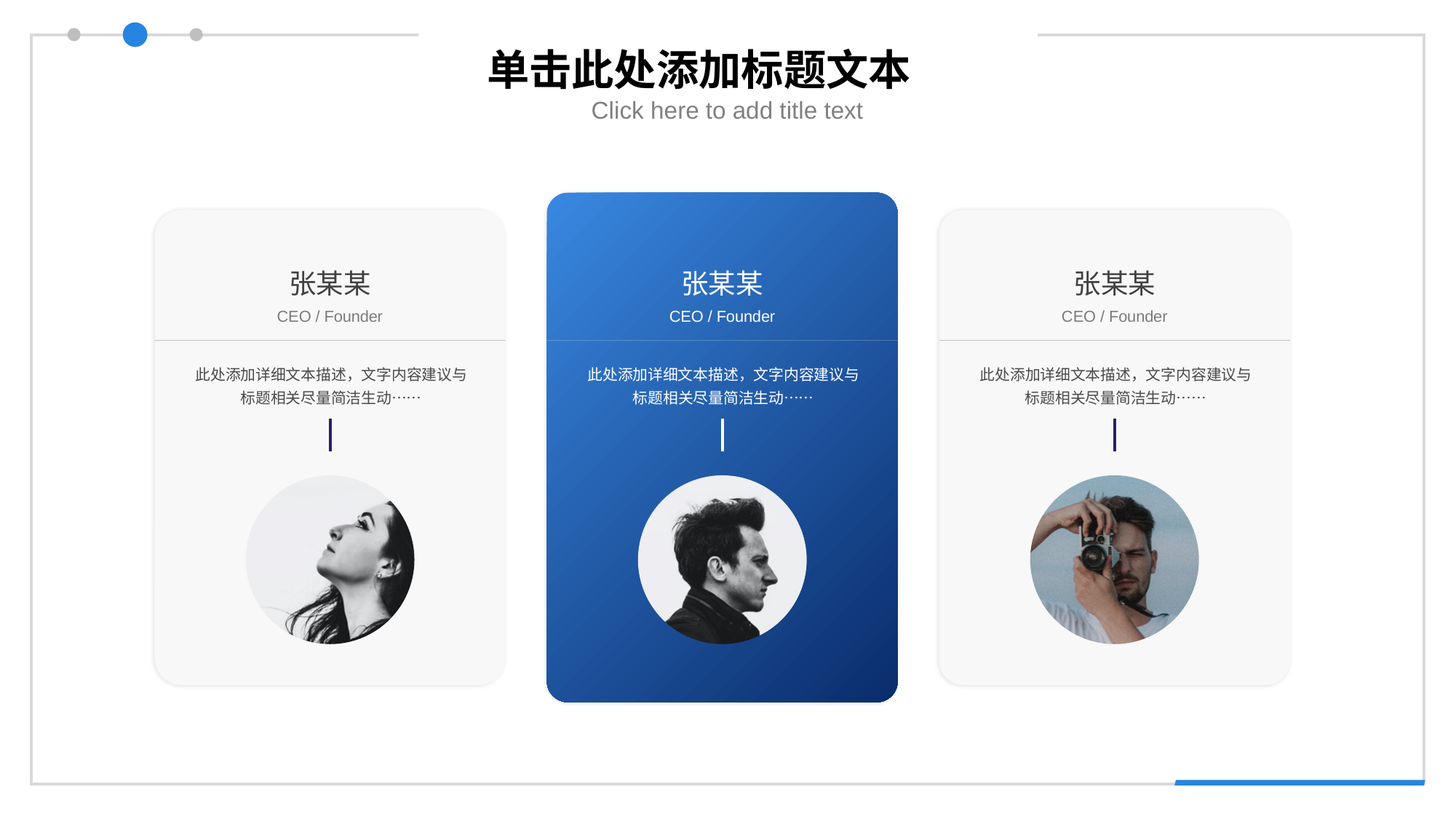

单击此处添加标题文本
Click here to add title text

张某某
张某某
张某某
CEO / Founder
CEO / Founder
CEO / Founder
此处添加详细文本描述，文字内容建议与标题相关尽量简洁生动……
此处添加详细文本描述，文字内容建议与标题相关尽量简洁生动……
此处添加详细文本描述，文字内容建议与标题相关尽量简洁生动……